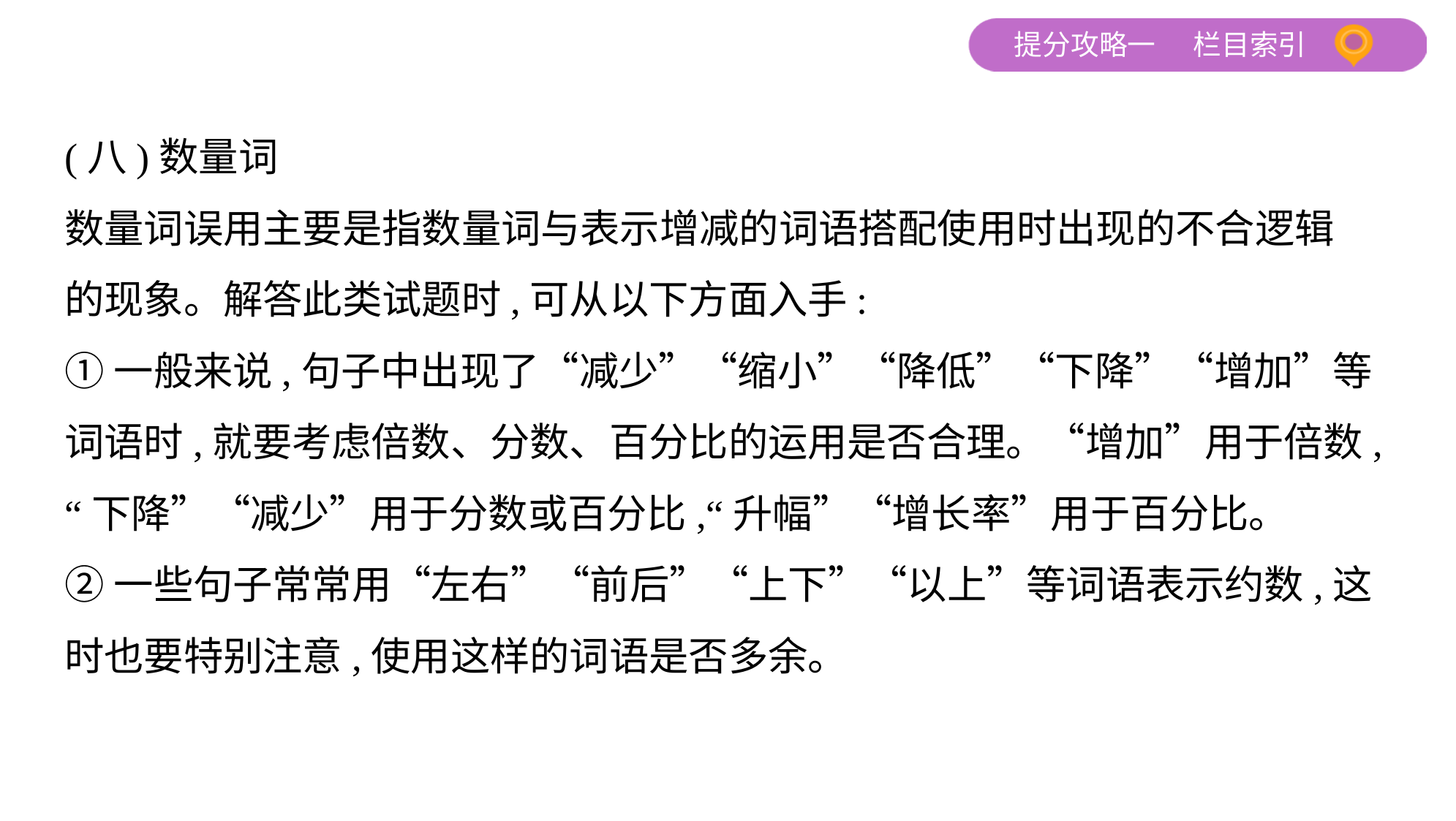

(八)数量词
数量词误用主要是指数量词与表示增减的词语搭配使用时出现的不合逻辑
的现象。解答此类试题时,可从以下方面入手:
①一般来说,句子中出现了“减少”“缩小”“降低”“下降”“增加”等
词语时,就要考虑倍数、分数、百分比的运用是否合理。“增加”用于倍数,
“下降”“减少”用于分数或百分比,“升幅”“增长率”用于百分比。
②一些句子常常用“左右”“前后”“上下”“以上”等词语表示约数,这
时也要特别注意,使用这样的词语是否多余。